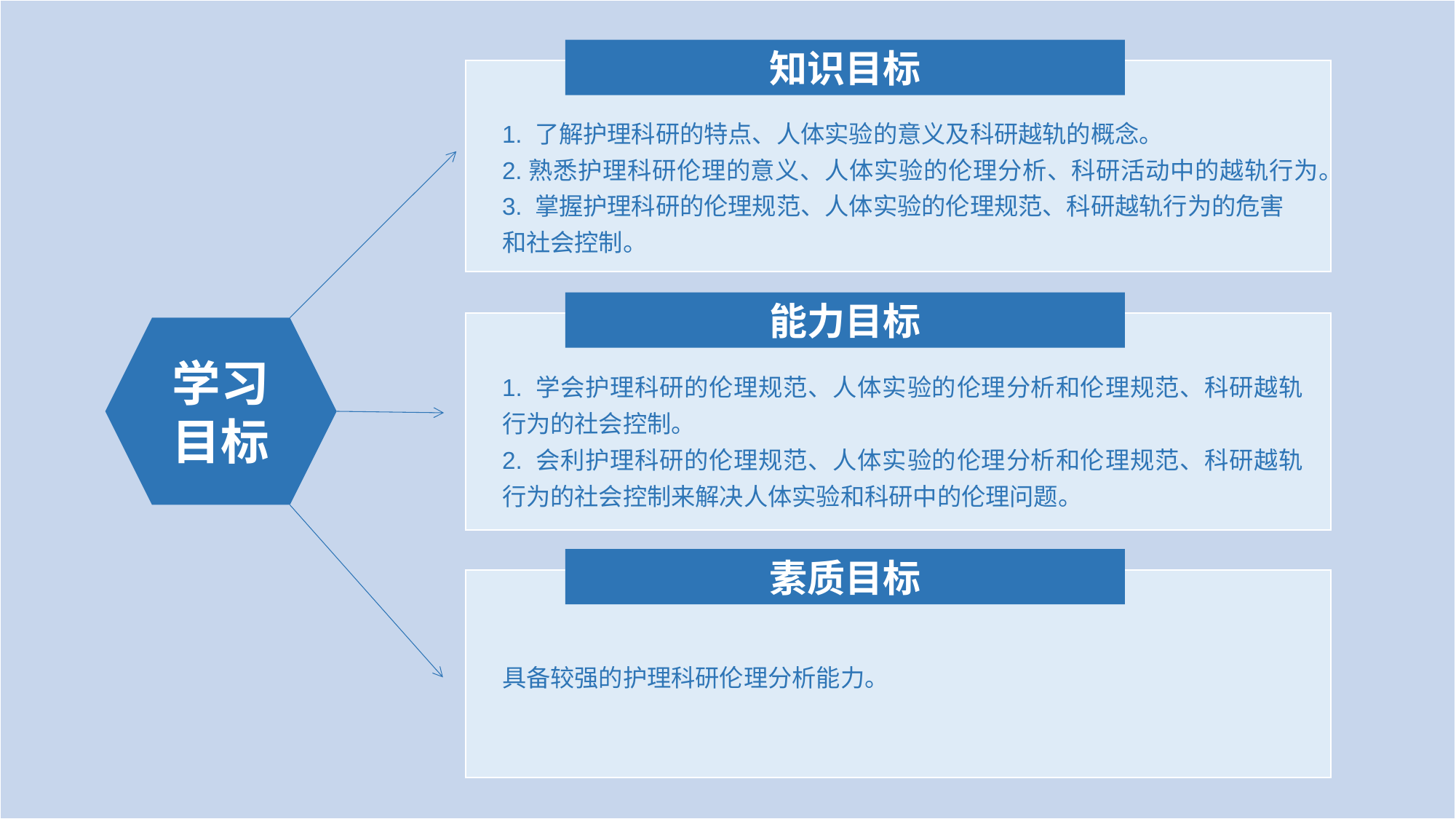

知识目标

1. 了解护理科研的特点、人体实验的意义及科研越轨的概念。
2.熟悉护理科研伦理的意义、人体实验的伦理分析、科研活动中的越轨行为。
3. 掌握护理科研的伦理规范、人体实验的伦理规范、科研越轨行为的危害
和社会控制。
能力目标

学习目标
1. 学会护理科研的伦理规范、人体实验的伦理分析和伦理规范、科研越轨行为的社会控制。
2. 会利护理科研的伦理规范、人体实验的伦理分析和伦理规范、科研越轨行为的社会控制来解决人体实验和科研中的伦理问题。
素质目标

具备较强的护理科研伦理分析能力。